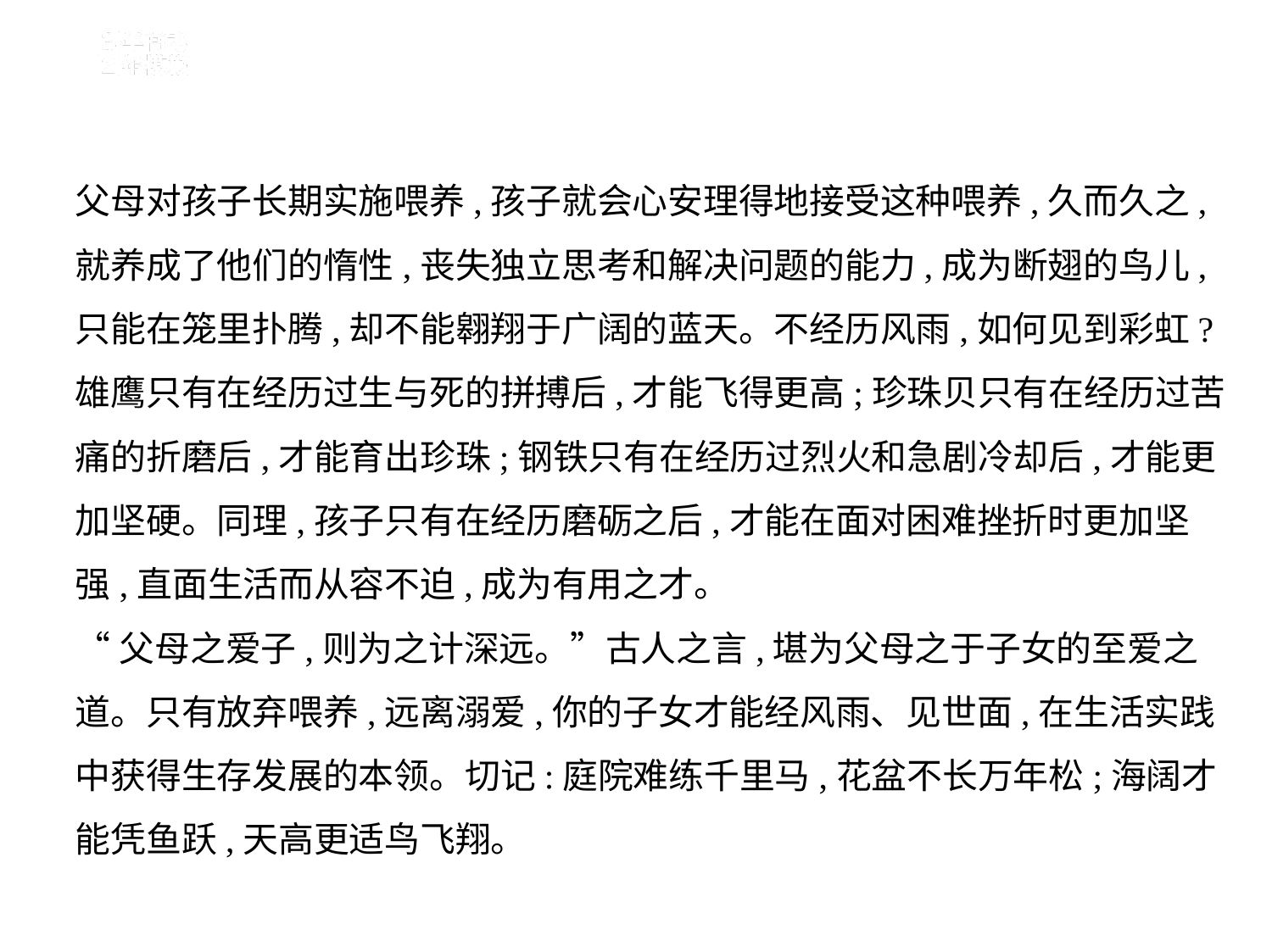

父母对孩子长期实施喂养,孩子就会心安理得地接受这种喂养,久而久之,
就养成了他们的惰性,丧失独立思考和解决问题的能力,成为断翅的鸟儿,
只能在笼里扑腾,却不能翱翔于广阔的蓝天。不经历风雨,如何见到彩虹?
雄鹰只有在经历过生与死的拼搏后,才能飞得更高;珍珠贝只有在经历过苦
痛的折磨后,才能育出珍珠;钢铁只有在经历过烈火和急剧冷却后,才能更
加坚硬。同理,孩子只有在经历磨砺之后,才能在面对困难挫折时更加坚
强,直面生活而从容不迫,成为有用之才。
“父母之爱子,则为之计深远。”古人之言,堪为父母之于子女的至爱之
道。只有放弃喂养,远离溺爱,你的子女才能经风雨、见世面,在生活实践
中获得生存发展的本领。切记:庭院难练千里马,花盆不长万年松;海阔才
能凭鱼跃,天高更适鸟飞翔。